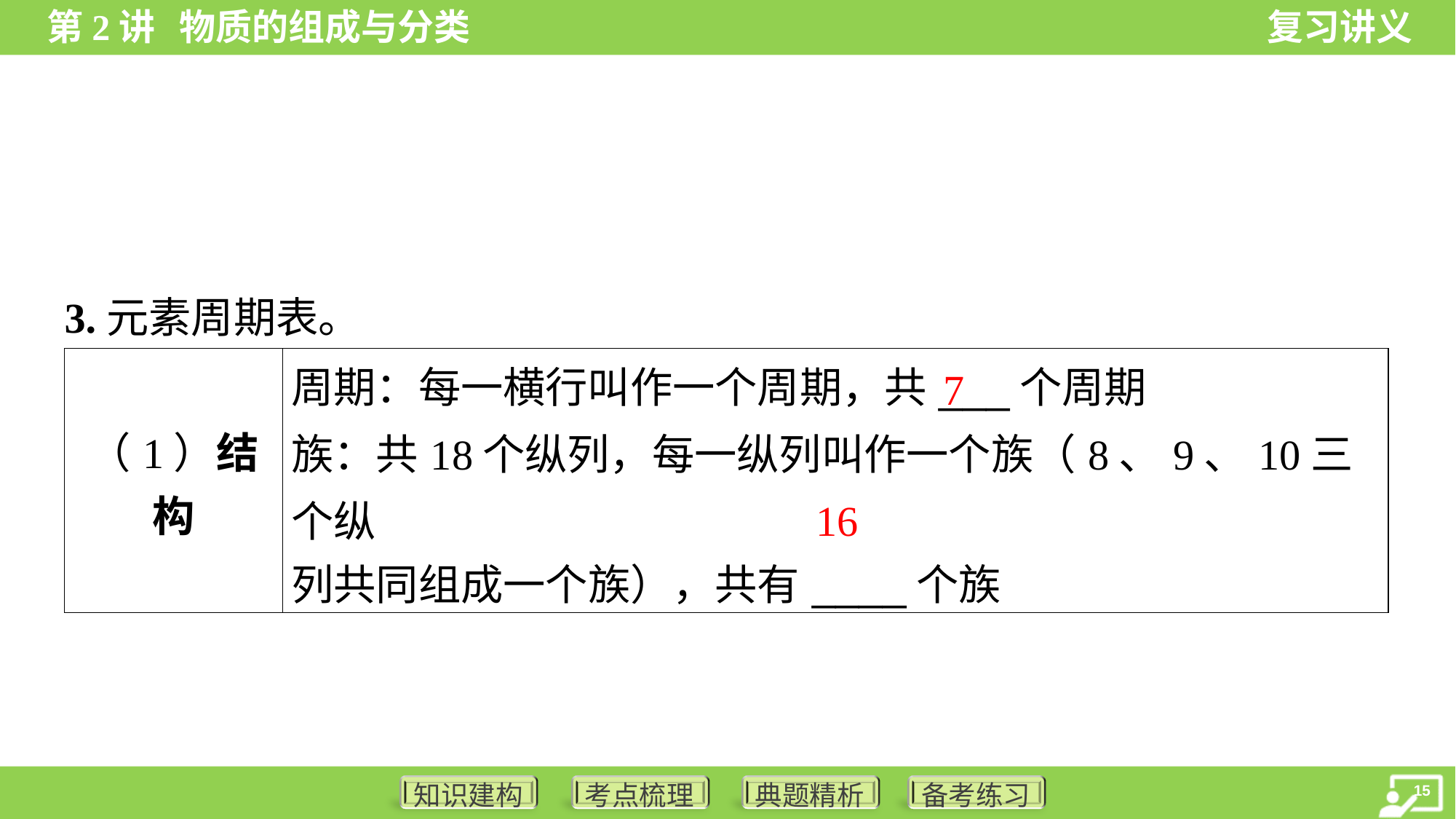

3.元素周期表。
| （1）结构 | 周期：每一横行叫作一个周期，共\_\_\_个周期 族：共18个纵列，每一纵列叫作一个族（8、9、10三个纵 列共同组成一个族），共有\_\_\_\_个族 |
| --- | --- |
7
16